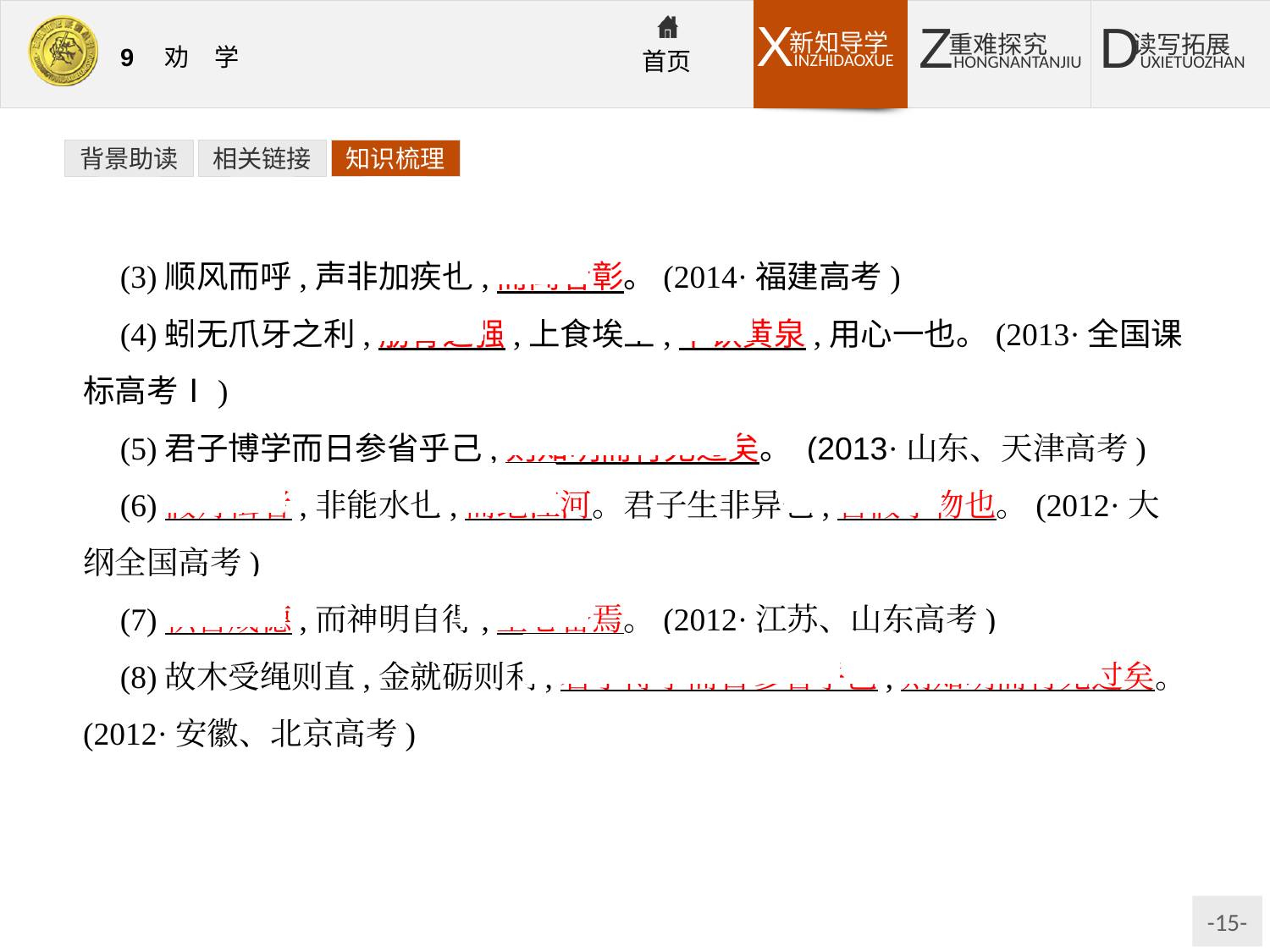

背景助读
相关链接
知识梳理
(3)顺风而呼,声非加疾也,而闻者彰。(2014·福建高考)
(4)蚓无爪牙之利,筋骨之强,上食埃土,下饮黄泉,用心一也。(2013·全国课标高考Ⅰ)
(5)君子博学而日参省乎己,则知明而行无过矣。 (2013·山东、天津高考)
(6)假舟楫者,非能水也,而绝江河。君子生非异也,善假于物也。(2012·大纲全国高考)
(7)积善成德,而神明自得,圣心备焉。(2012·江苏、山东高考)
(8)故木受绳则直,金就砺则利,君子博学而日参省乎己,则知明而行无过矣。(2012·安徽、北京高考)